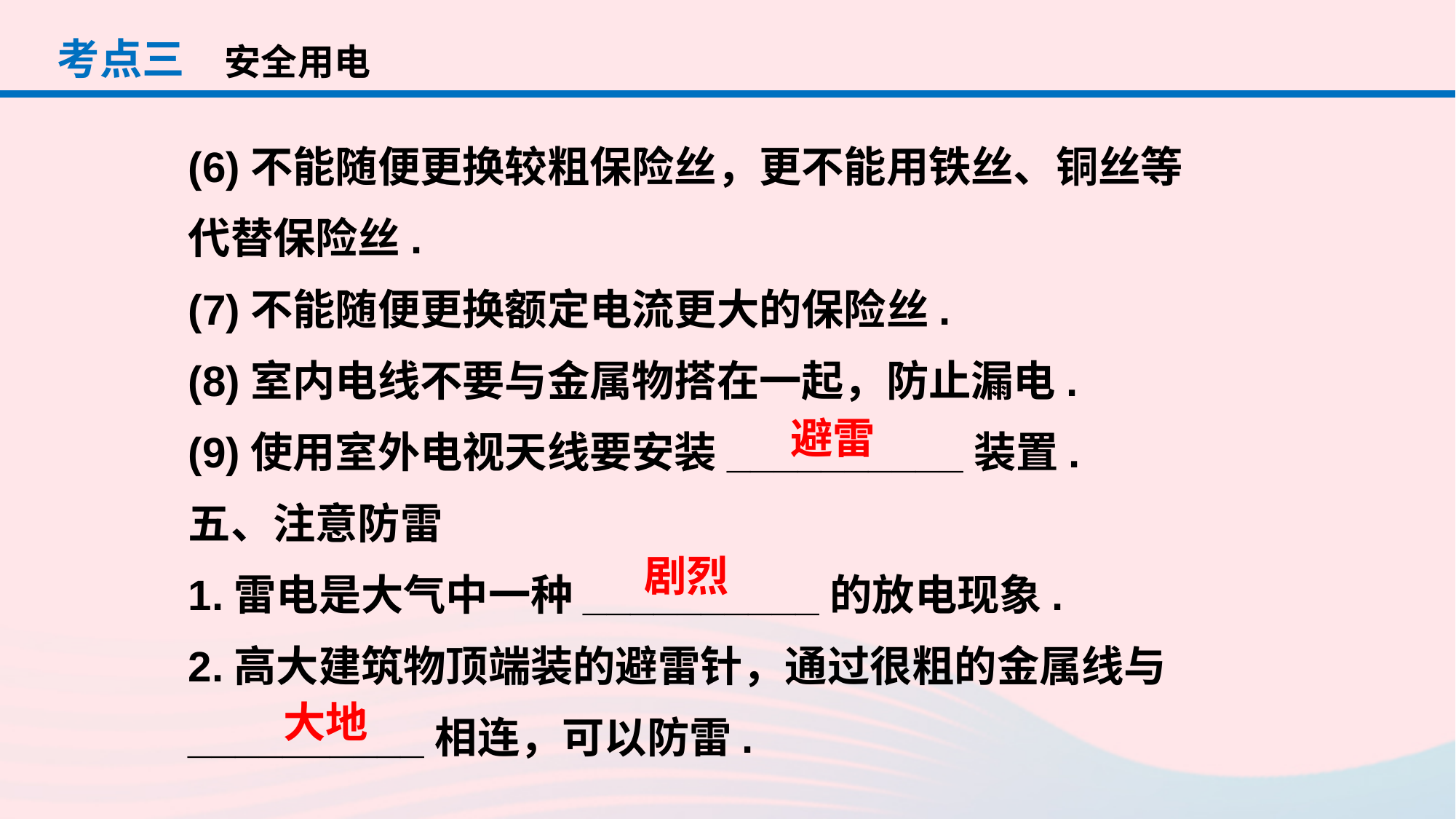

考点三
安全用电

(6)不能随便更换较粗保险丝，更不能用铁丝、铜丝等代替保险丝.
(7)不能随便更换额定电流更大的保险丝.
(8)室内电线不要与金属物搭在一起，防止漏电.
(9)使用室外电视天线要安装__________装置.
五、注意防雷
1.雷电是大气中一种__________的放电现象.
2.高大建筑物顶端装的避雷针，通过很粗的金属线与__________相连，可以防雷.
避雷
剧烈
大地